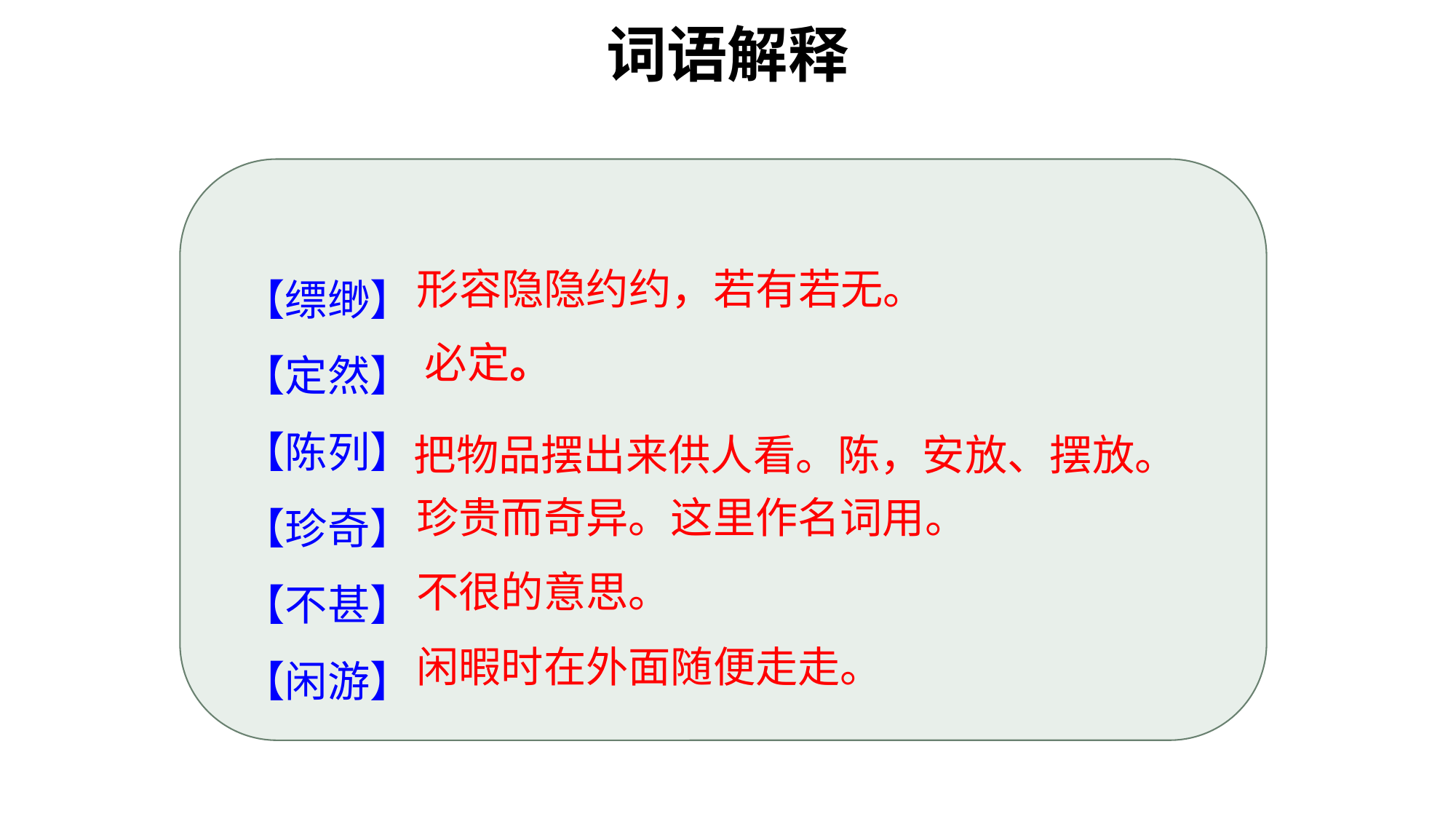

词语解释

【缥缈】
【定然】
【陈列】
【珍奇】
【不甚】
【闲游】
形容隐隐约约，若有若无。
必定。
把物品摆出来供人看。陈，安放、摆放。
珍贵而奇异。这里作名词用。
不很的意思。
闲暇时在外面随便走走。